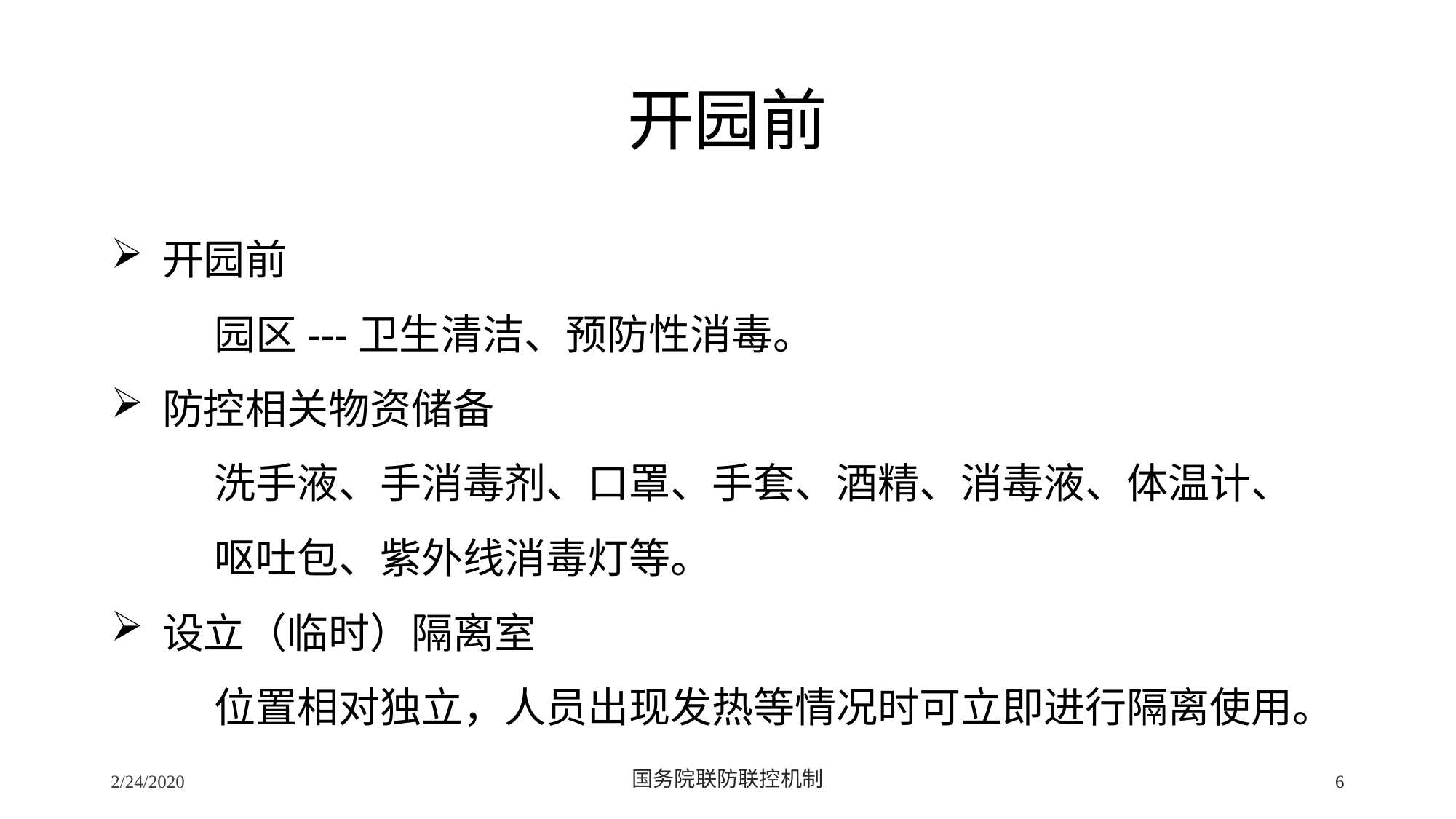

# 开园前
 开园前
 园区---卫生清洁、预防性消毒。
 防控相关物资储备
 洗手液、手消毒剂、口罩、手套、酒精、消毒液、体温计、
 呕吐包、紫外线消毒灯等。
 设立（临时）隔离室
 位置相对独立，人员出现发热等情况时可立即进行隔离使用。

2/24/2020
国务院联防联控机制
6